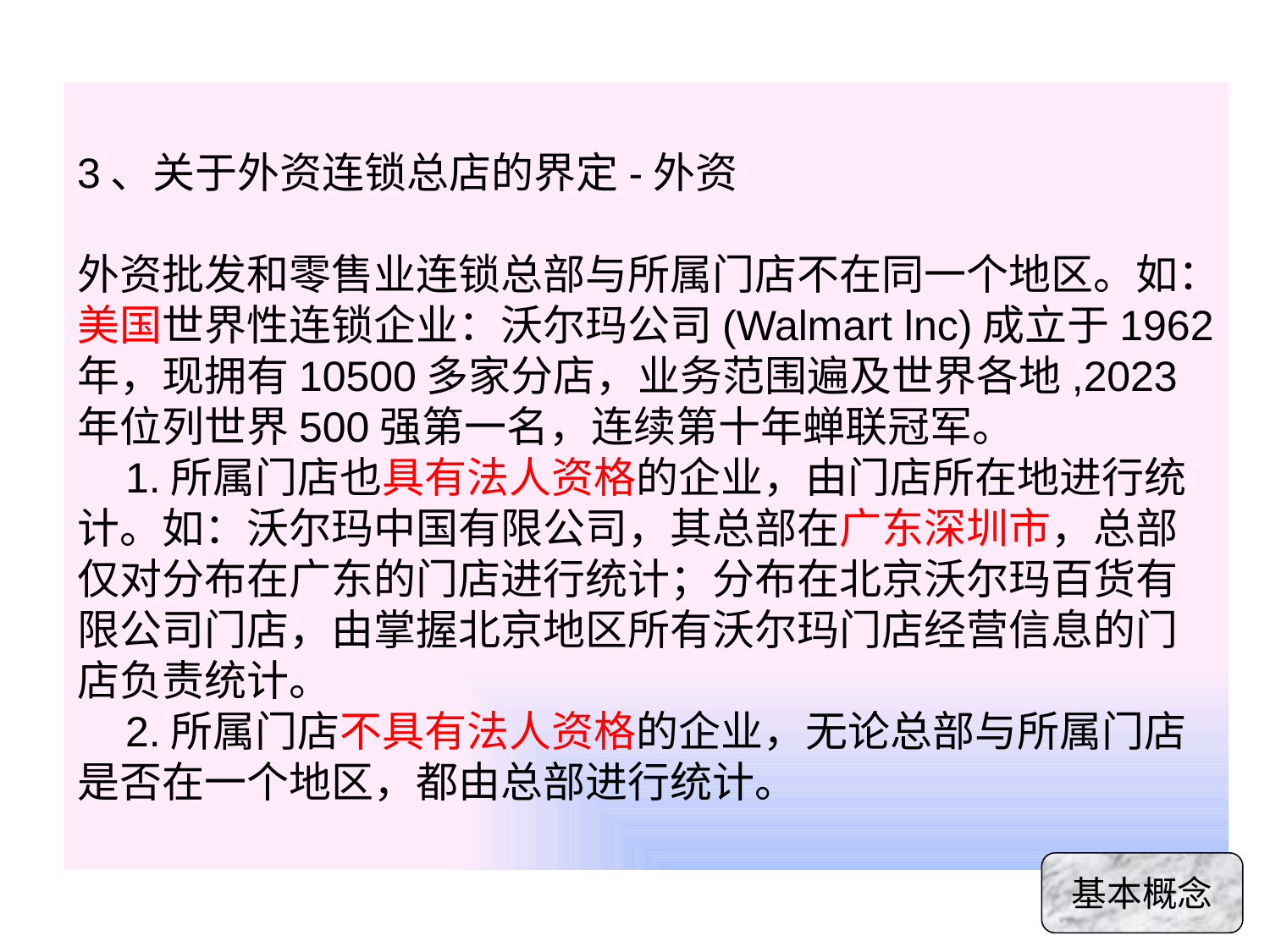

# 3、关于外资连锁总店的界定-外资 外资批发和零售业连锁总部与所属门店不在同一个地区。如：美国世界性连锁企业：沃尔玛公司(Walmart lnc)成立于1962年，现拥有10500多家分店，业务范围遍及世界各地,2023年位列世界500强第一名，连续第十年蝉联冠军。 1.所属门店也具有法人资格的企业，由门店所在地进行统计。如：沃尔玛中国有限公司，其总部在广东深圳市，总部仅对分布在广东的门店进行统计；分布在北京沃尔玛百货有限公司门店，由掌握北京地区所有沃尔玛门店经营信息的门店负责统计。 2.所属门店不具有法人资格的企业，无论总部与所属门店是否在一个地区，都由总部进行统计。
基本概念